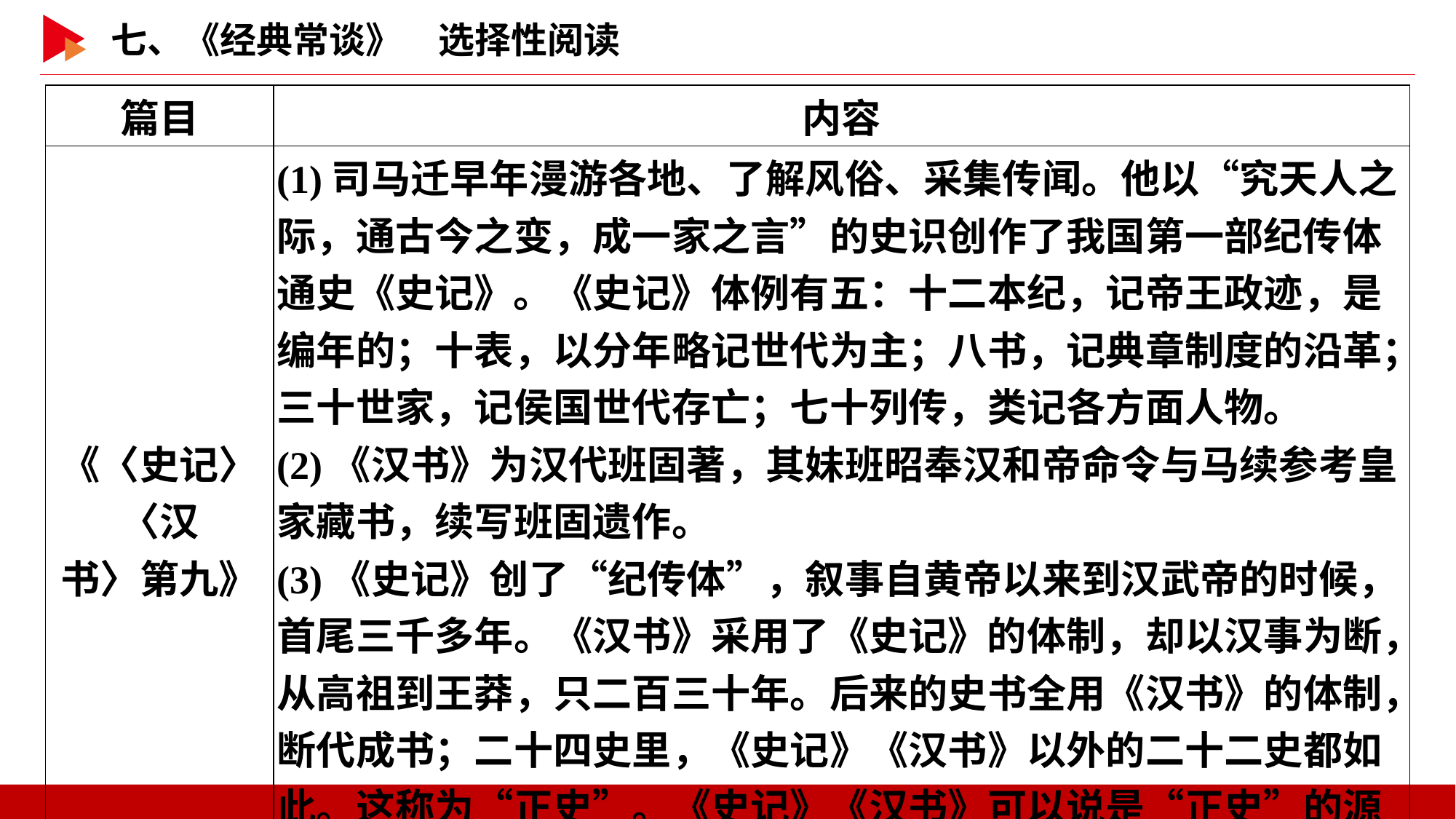

| 篇目 | 内容 |
| --- | --- |
| 《〈史记〉〈汉 书〉第九》 | (1)司马迁早年漫游各地、了解风俗、采集传闻。他以“究天人之际，通古今之变，成一家之言”的史识创作了我国第一部纪传体通史《史记》。《史记》体例有五：十二本纪，记帝王政迹，是编年的；十表，以分年略记世代为主；八书，记典章制度的沿革；三十世家，记侯国世代存亡；七十列传，类记各方面人物。 (2)《汉书》为汉代班固著，其妹班昭奉汉和帝命令与马续参考皇家藏书，续写班固遗作。 (3)《史记》创了“纪传体”，叙事自黄帝以来到汉武帝的时候，首尾三千多年。《汉书》采用了《史记》的体制，却以汉事为断，从高祖到王莽，只二百三十年。后来的史书全用《汉书》的体制，断代成书；二十四史里，《史记》《汉书》以外的二十二史都如此。这称为“正史”。《史记》《汉书》可以说是“正史”的源头。 |